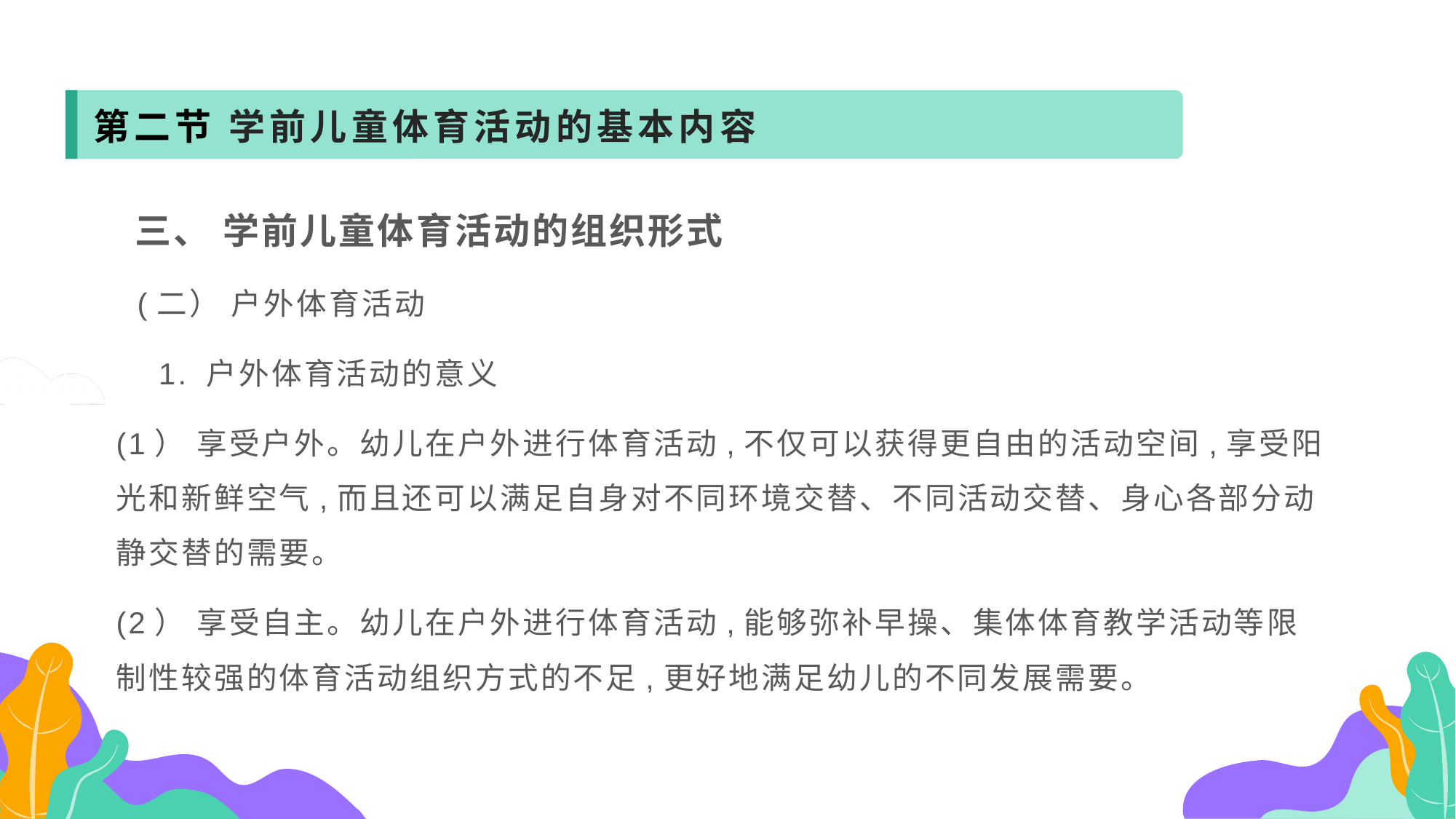

第二节 学前儿童体育活动的基本内容
 三、 学前儿童体育活动的组织形式
  (二） 户外体育活动
    1. 户外体育活动的意义
(1） 享受户外。幼儿在户外进行体育活动,不仅可以获得更自由的活动空间,享受阳光和新鲜空气,而且还可以满足自身对不同环境交替、不同活动交替、身心各部分动静交替的需要。
(2） 享受自主。幼儿在户外进行体育活动,能够弥补早操、集体体育教学活动等限制性较强的体育活动组织方式的不足,更好地满足幼儿的不同发展需要。